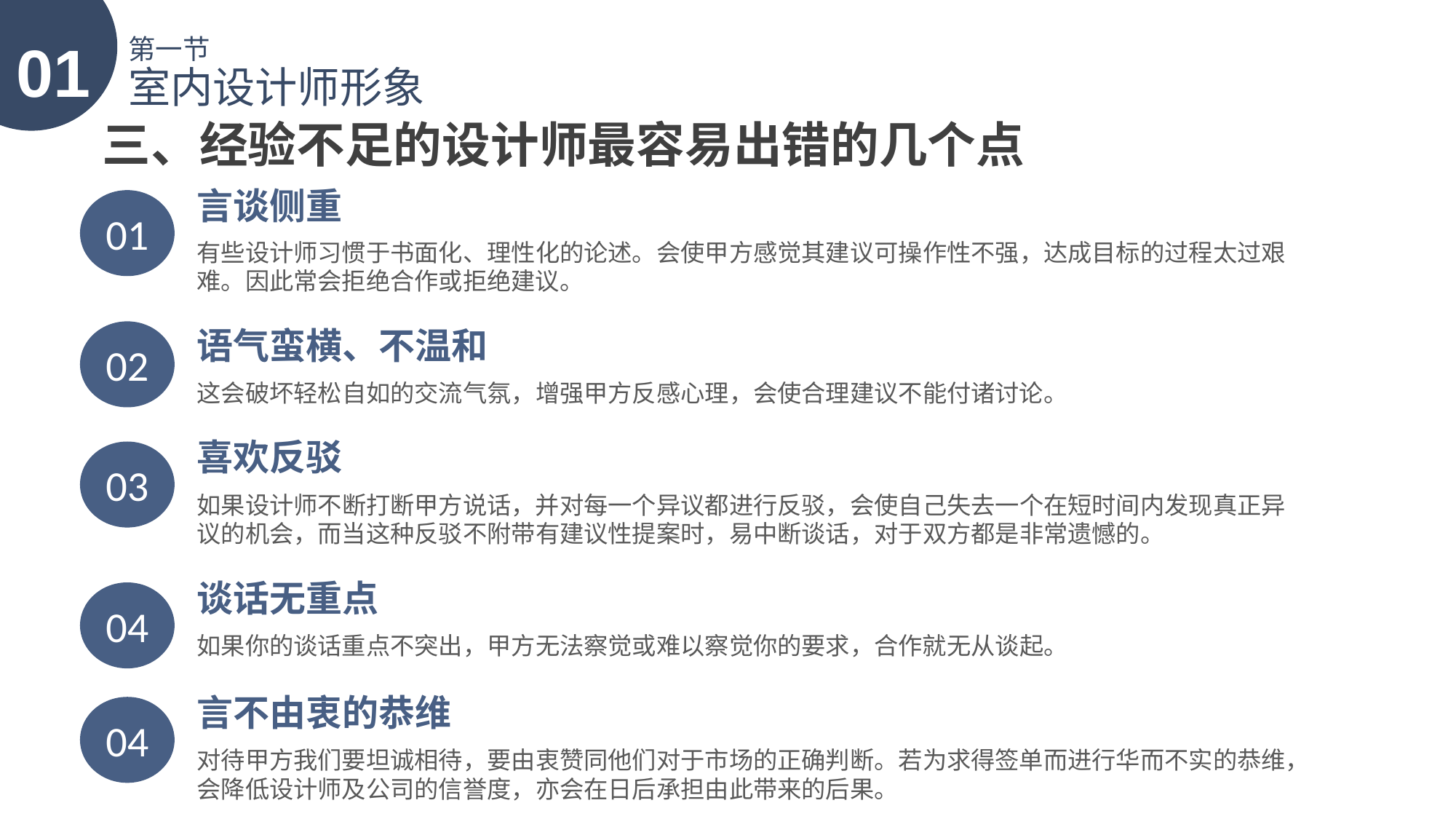

01
第一节
室内设计师形象
三、经验不足的设计师最容易出错的几个点
言谈侧重
01
有些设计师习惯于书面化、理性化的论述。会使甲方感觉其建议可操作性不强，达成目标的过程太过艰难。因此常会拒绝合作或拒绝建议。
语气蛮横、不温和
02
这会破坏轻松自如的交流气氛，增强甲方反感心理，会使合理建议不能付诸讨论。
喜欢反驳
03
如果设计师不断打断甲方说话，并对每一个异议都进行反驳，会使自己失去一个在短时间内发现真正异议的机会，而当这种反驳不附带有建议性提案时，易中断谈话，对于双方都是非常遗憾的。
谈话无重点
04
如果你的谈话重点不突出，甲方无法察觉或难以察觉你的要求，合作就无从谈起。
言不由衷的恭维
04
对待甲方我们要坦诚相待，要由衷赞同他们对于市场的正确判断。若为求得签单而进行华而不实的恭维，会降低设计师及公司的信誉度，亦会在日后承担由此带来的后果。